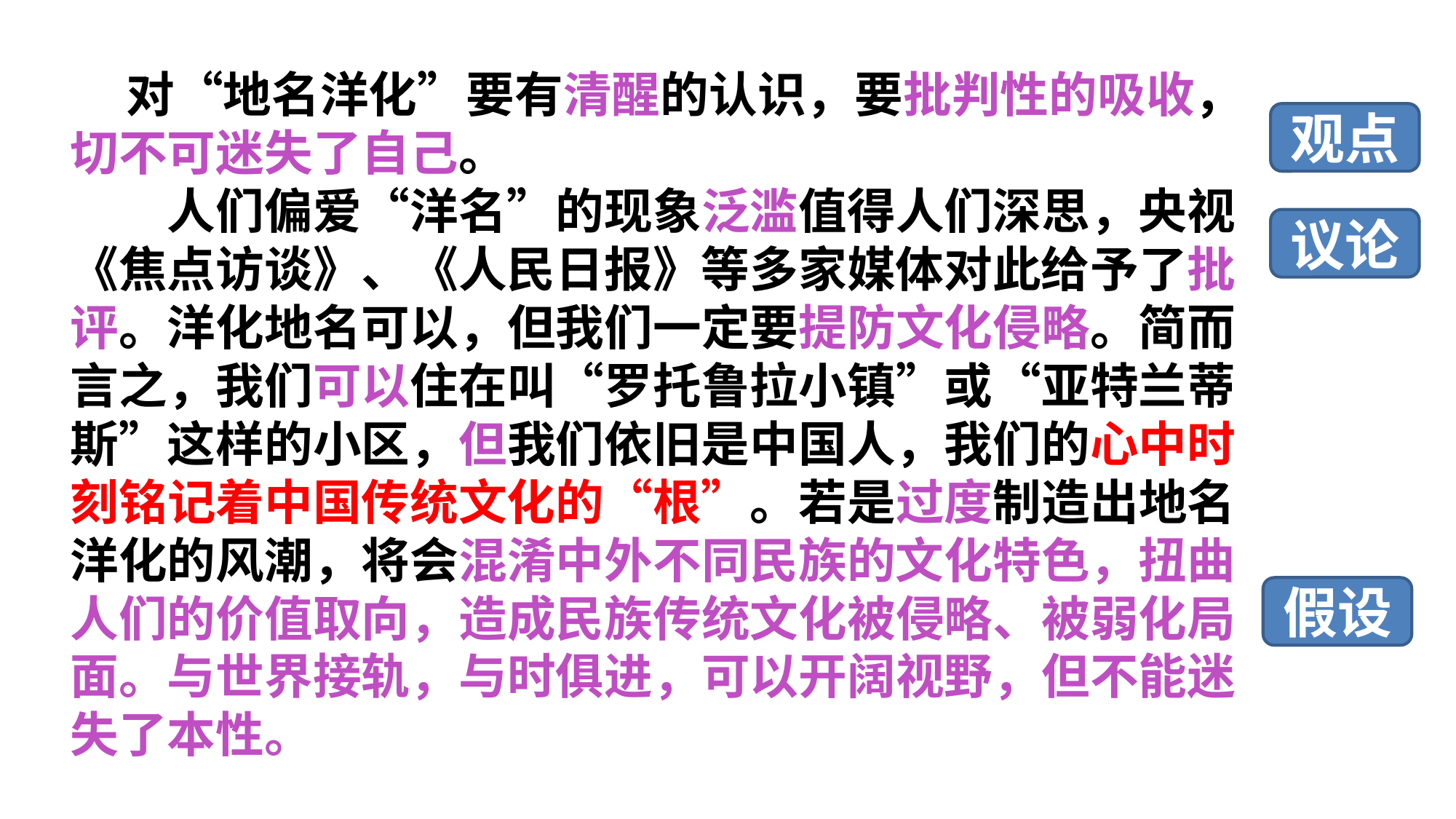

对“地名洋化”要有清醒的认识，要批判性的吸收，切不可迷失了自己。
　　人们偏爱“洋名”的现象泛滥值得人们深思，央视《焦点访谈》、《人民日报》等多家媒体对此给予了批评。洋化地名可以，但我们一定要提防文化侵略。简而言之，我们可以住在叫“罗托鲁拉小镇”或“亚特兰蒂斯”这样的小区，但我们依旧是中国人，我们的心中时刻铭记着中国传统文化的“根”。若是过度制造出地名洋化的风潮，将会混淆中外不同民族的文化特色，扭曲人们的价值取向，造成民族传统文化被侵略、被弱化局面。与世界接轨，与时俱进，可以开阔视野，但不能迷失了本性。
观点
议论
假设